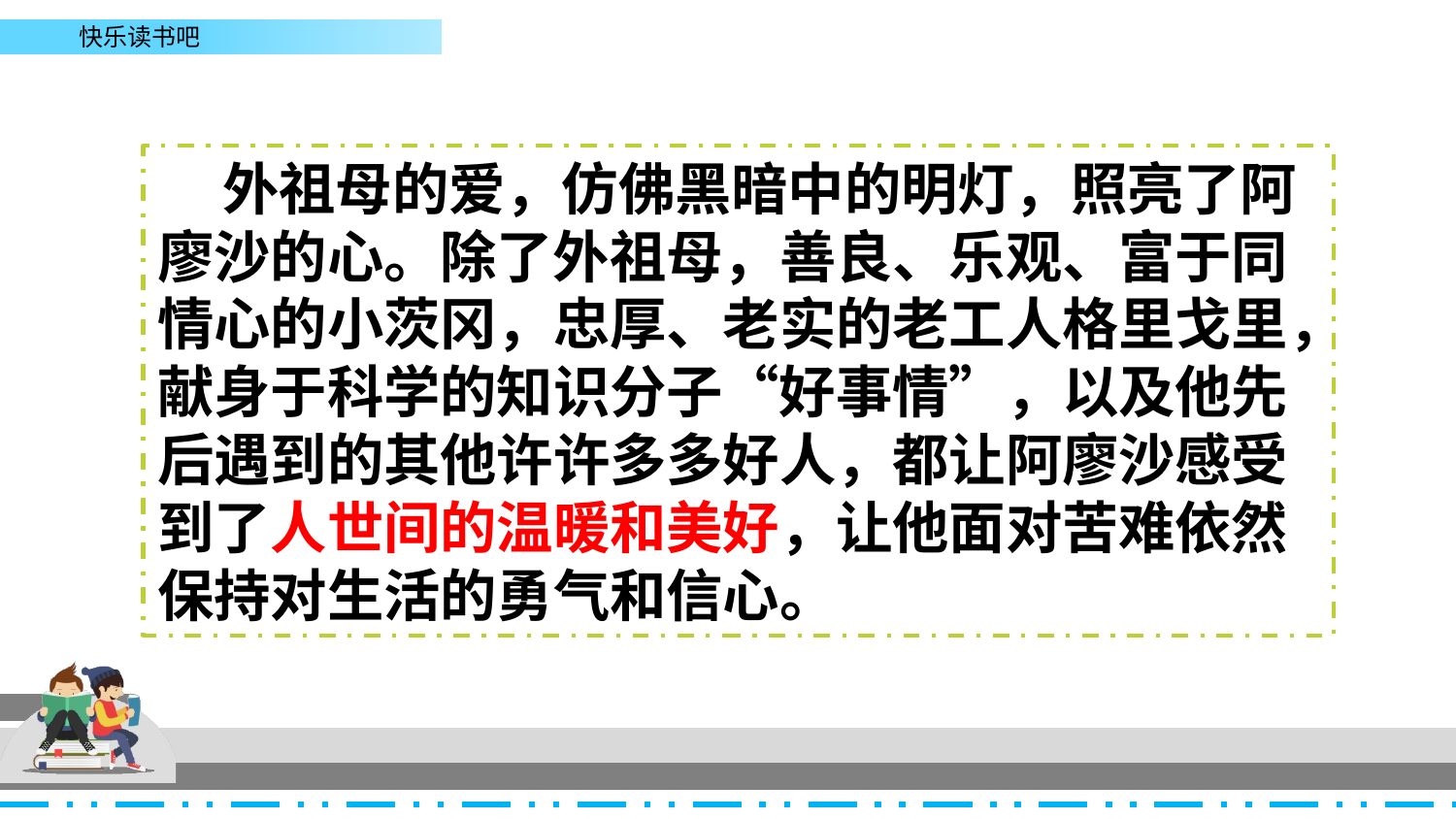

外祖母的爱，仿佛黑暗中的明灯，照亮了阿廖沙的心。除了外祖母，善良、乐观、富于同情心的小茨冈，忠厚、老实的老工人格里戈里，献身于科学的知识分子“好事情”，以及他先后遇到的其他许许多多好人，都让阿廖沙感受到了人世间的温暖和美好，让他面对苦难依然保持对生活的勇气和信心。